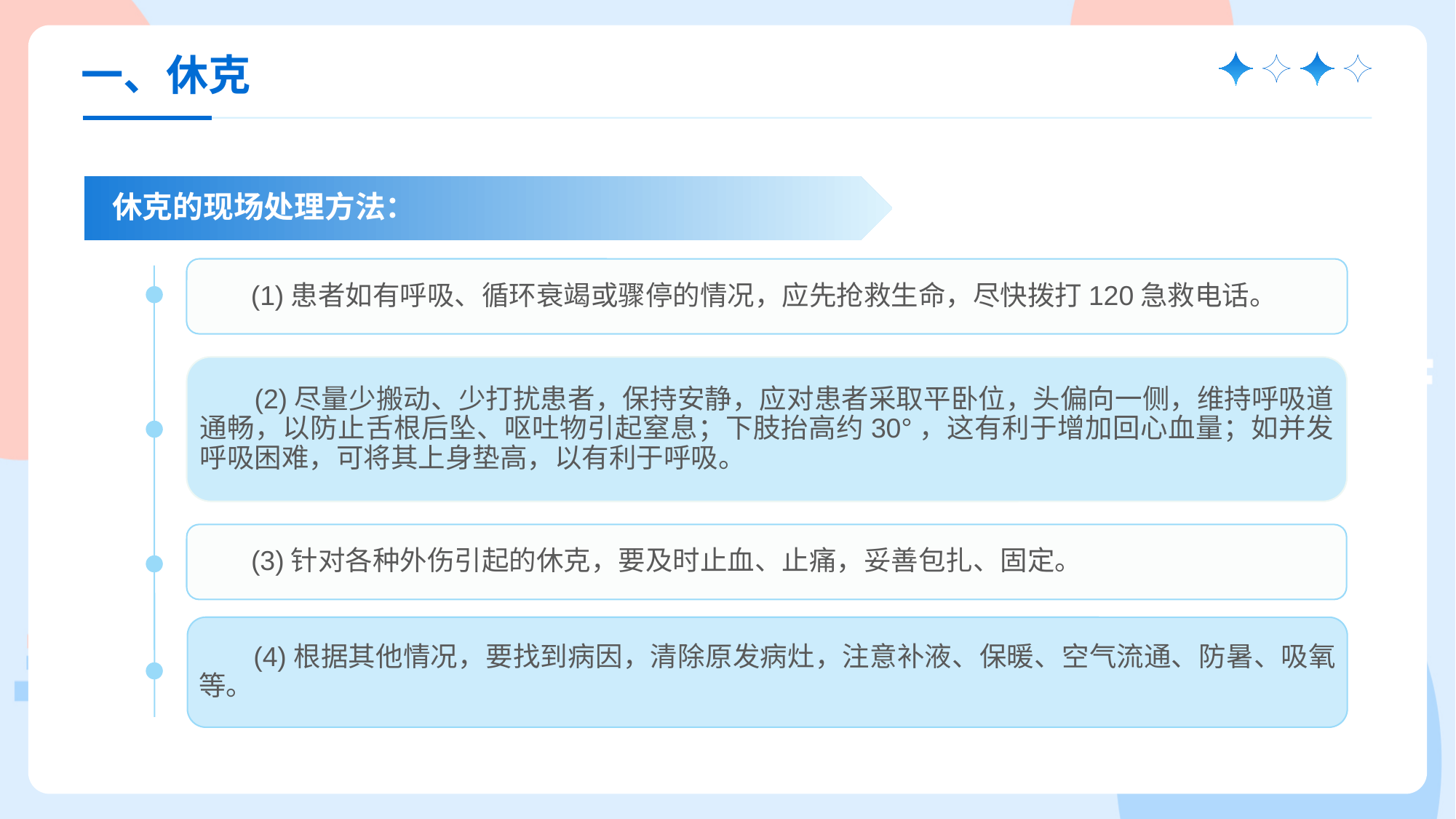

一、休克
休克的现场处理方法：
(1)患者如有呼吸、循环衰竭或骤停的情况，应先抢救生命，尽快拨打120急救电话。

(2)尽量少搬动、少打扰患者，保持安静，应对患者采取平卧位，头偏向一侧，维持呼吸道通畅，以防止舌根后坠、呕吐物引起窒息；下肢抬高约30°，这有利于增加回心血量；如并发呼吸困难，可将其上身垫高，以有利于呼吸。
(3)针对各种外伤引起的休克，要及时止血、止痛，妥善包扎、固定。

(4)根据其他情况，要找到病因，清除原发病灶，注意补液、保暖、空气流通、防暑、吸氧等。